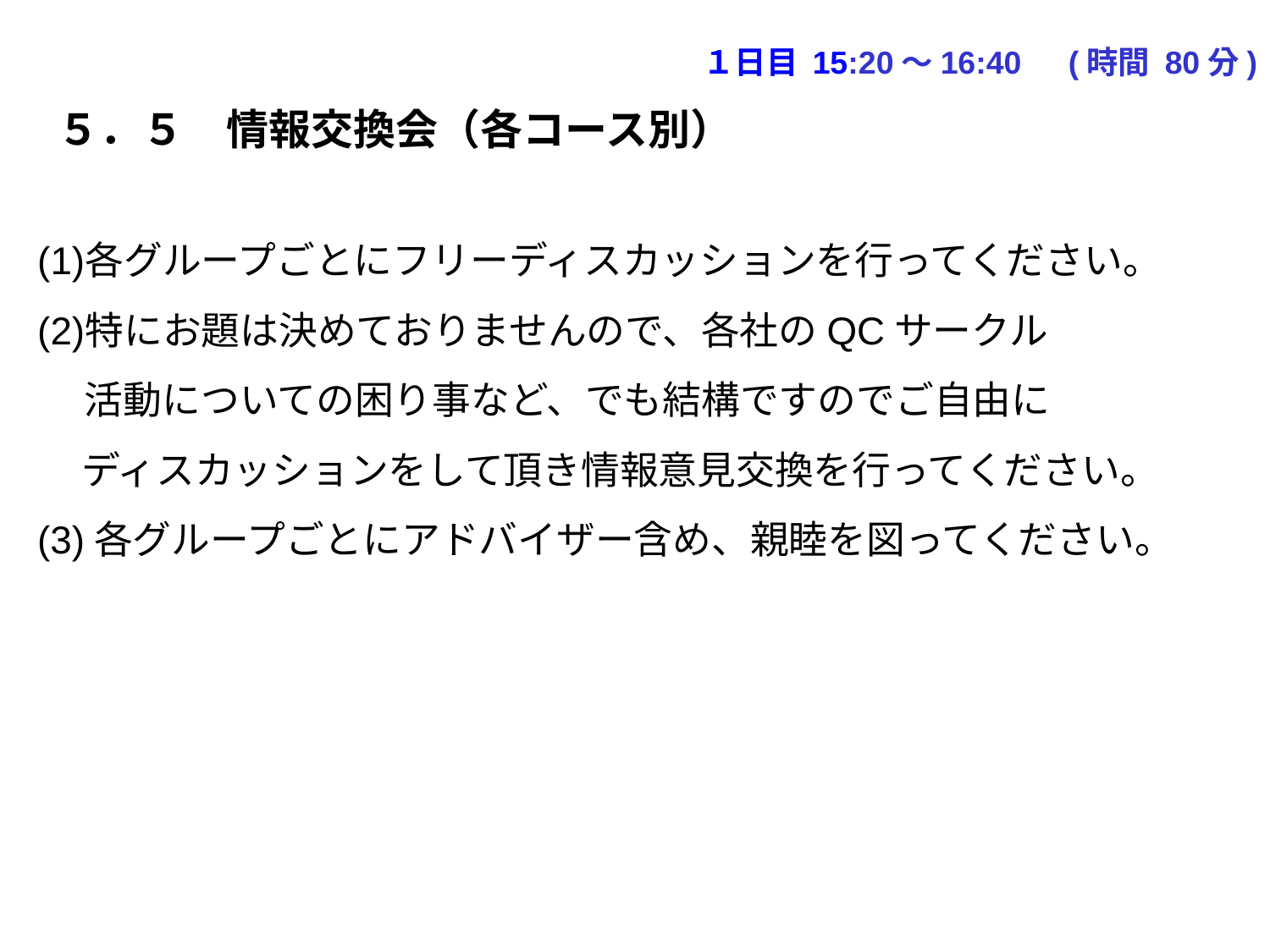

１日目 15:20～16:40　(時間 80分)
５．５　情報交換会（各コース別）
各グループごとにフリーディスカッションを行ってください。
特にお題は決めておりませんので、各社のQCサークル
　 活動についての困り事など、でも結構ですのでご自由に
    ディスカッションをして頂き情報意見交換を行ってください。
(3)各グループごとにアドバイザー含め、親睦を図ってください。